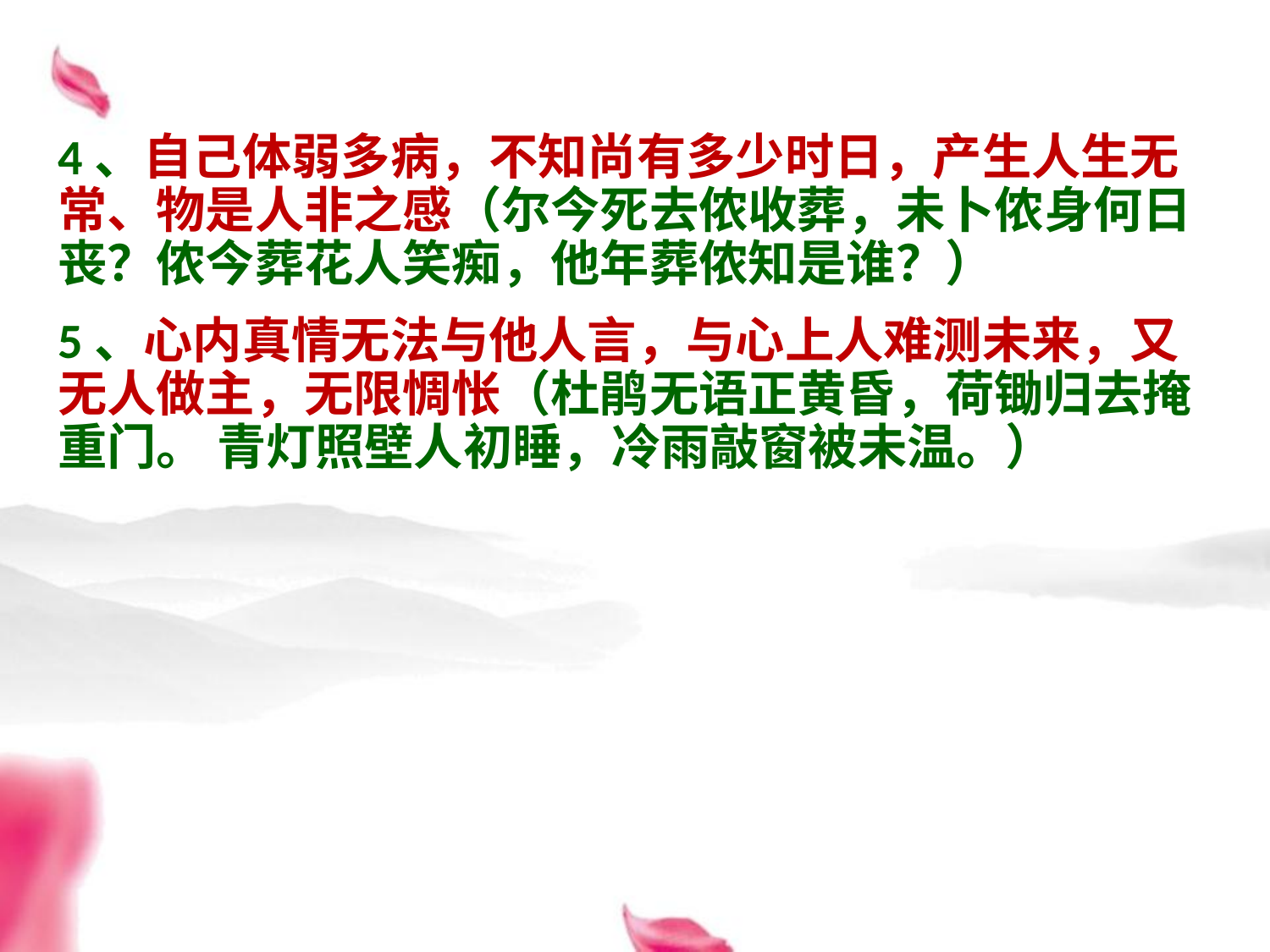

4、自己体弱多病，不知尚有多少时日，产生人生无常、物是人非之感（尔今死去侬收葬，未卜侬身何日丧？侬今葬花人笑痴，他年葬侬知是谁？）
5、心内真情无法与他人言，与心上人难测未来，又无人做主，无限惆怅（杜鹃无语正黄昏，荷锄归去掩重门。 青灯照壁人初睡，冷雨敲窗被未温。）